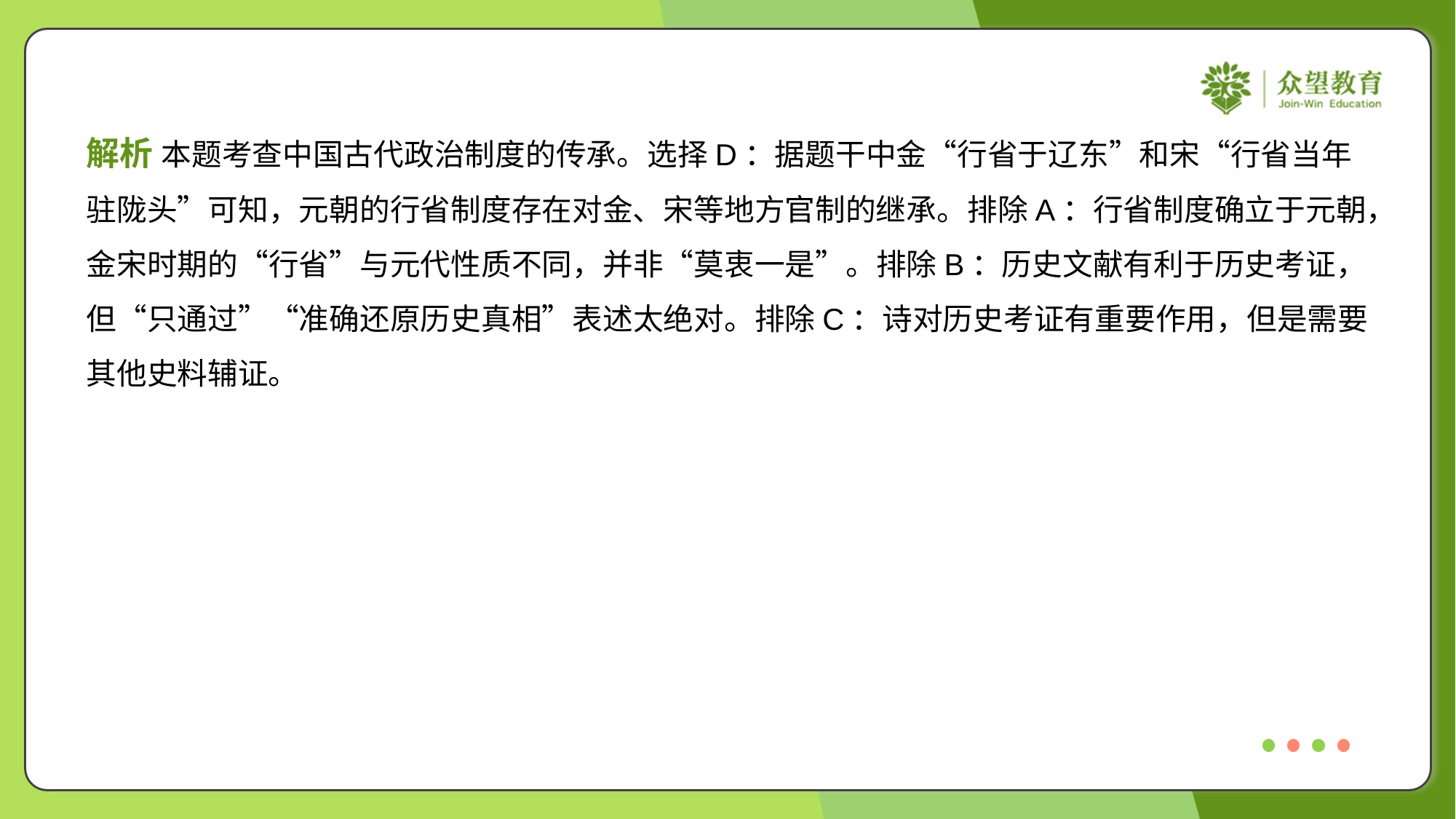

解析 本题考查中国古代政治制度的传承。选择D：据题干中金“行省于辽东”和宋“行省当年
驻陇头”可知，元朝的行省制度存在对金、宋等地方官制的继承。排除A：行省制度确立于元朝，
金宋时期的“行省”与元代性质不同，并非“莫衷一是”。排除B：历史文献有利于历史考证，
但“只通过”“准确还原历史真相”表述太绝对。排除C：诗对历史考证有重要作用，但是需要
其他史料辅证。